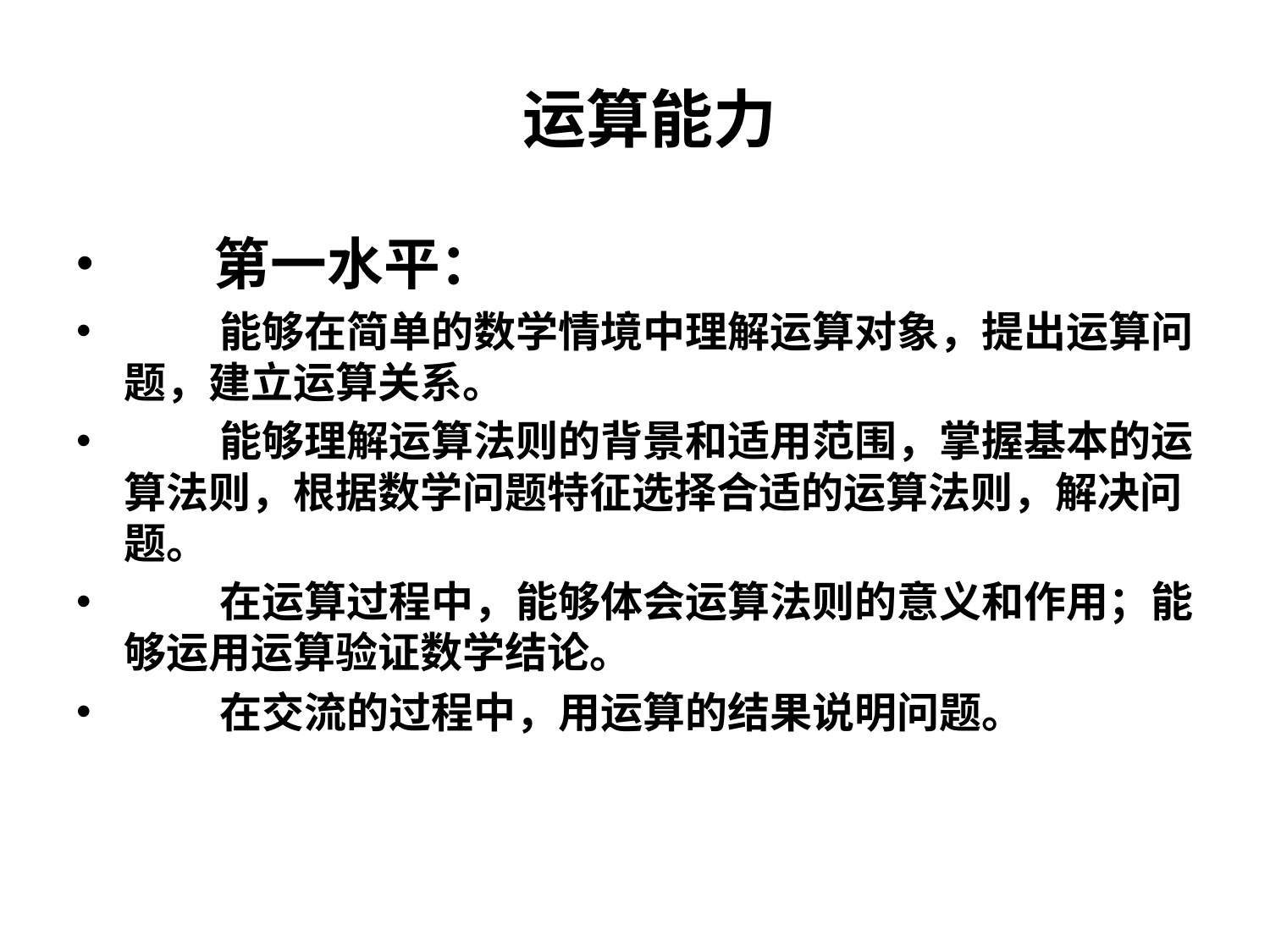

# 运算能力
       第一水平：
         能够在简单的数学情境中理解运算对象，提出运算问题，建立运算关系。
         能够理解运算法则的背景和适用范围，掌握基本的运算法则，根据数学问题特征选择合适的运算法则，解决问题。
         在运算过程中，能够体会运算法则的意义和作用；能够运用运算验证数学结论。
         在交流的过程中，用运算的结果说明问题。